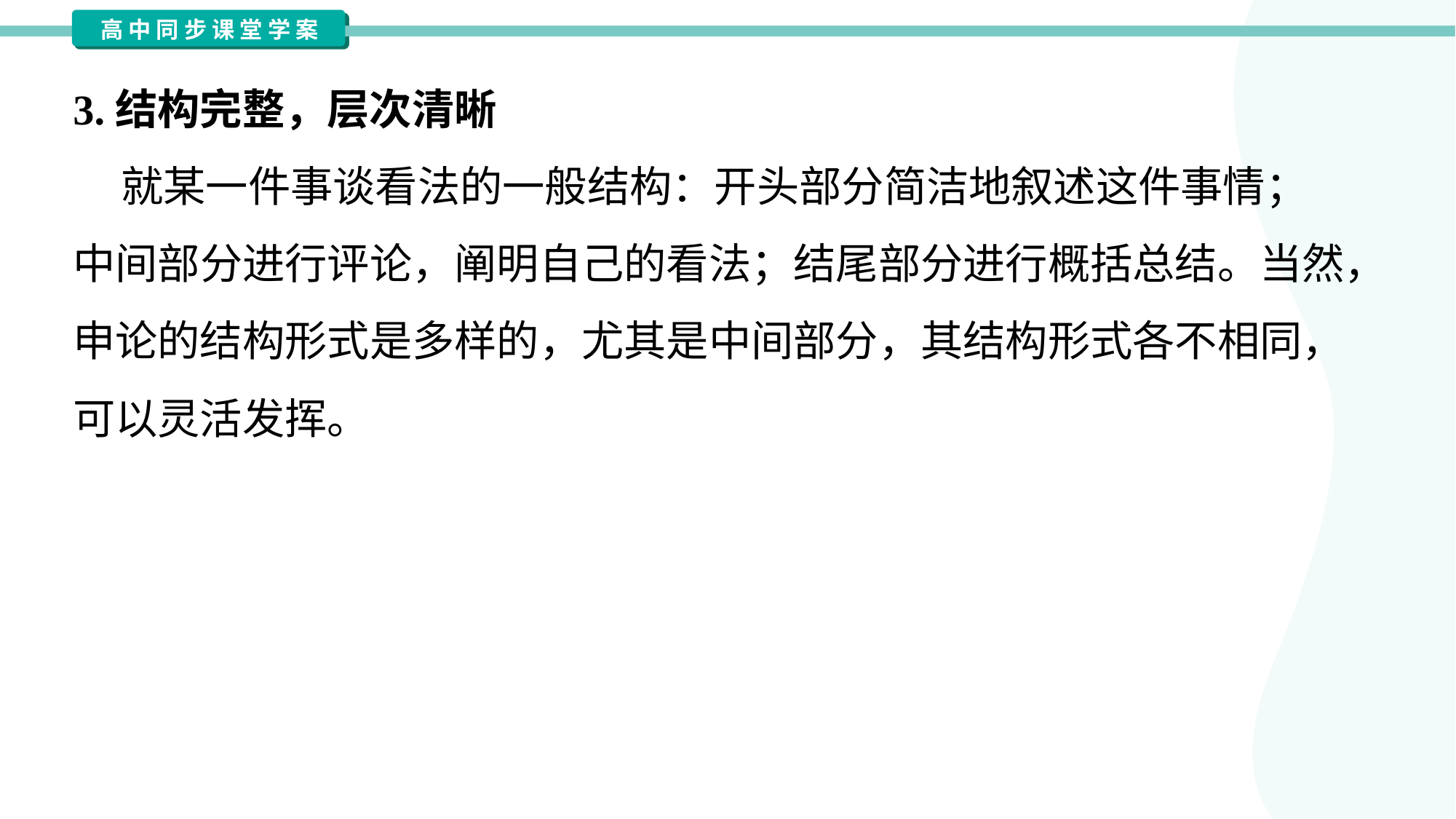

3.结构完整，层次清晰
    就某一件事谈看法的一般结构：开头部分简洁地叙述这件事情；
中间部分进行评论，阐明自己的看法；结尾部分进行概括总结。当然，
申论的结构形式是多样的，尤其是中间部分，其结构形式各不相同，
可以灵活发挥。